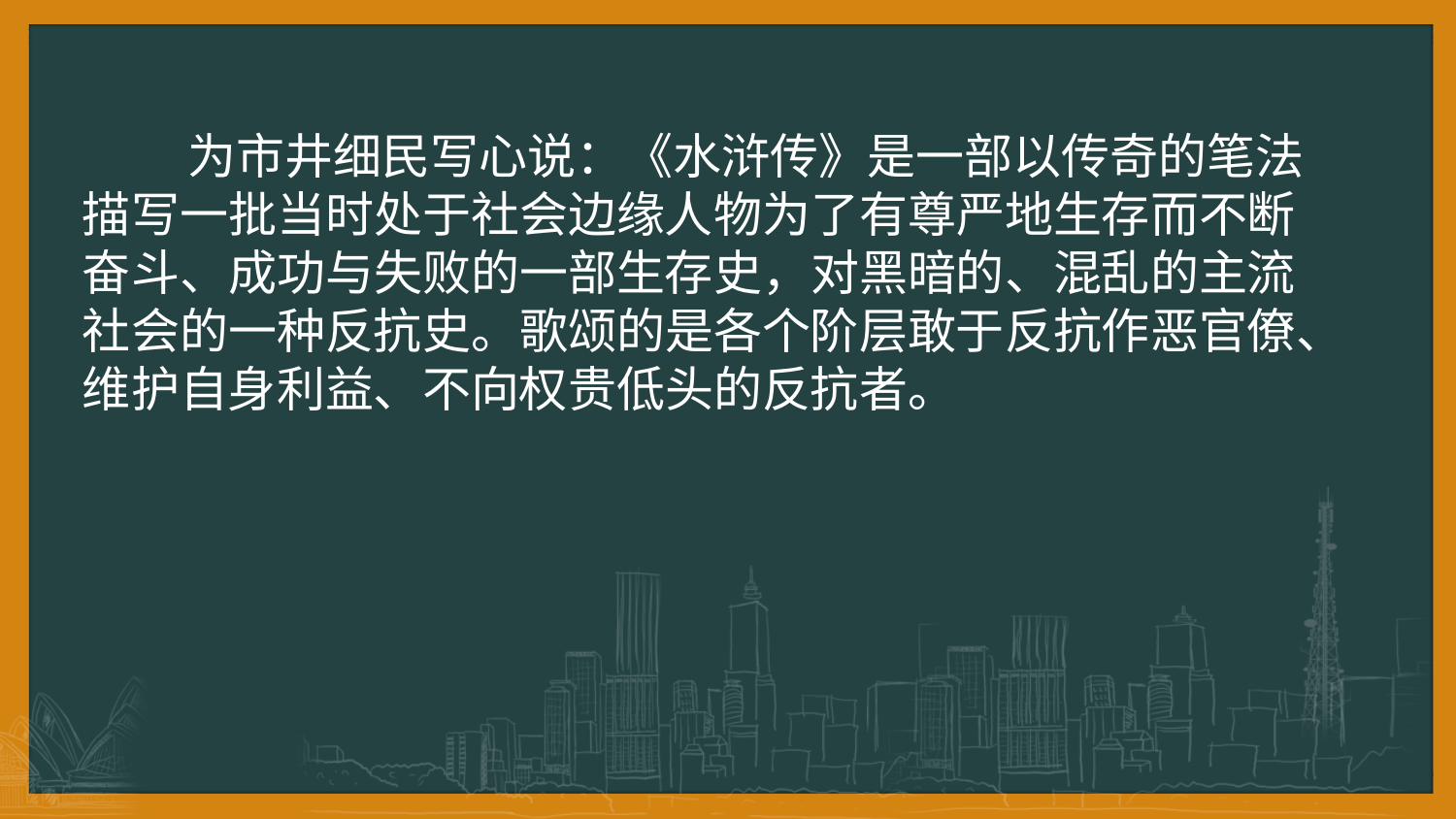

为市井细民写心说：《水浒传》是一部以传奇的笔法描写一批当时处于社会边缘人物为了有尊严地生存而不断奋斗、成功与失败的一部生存史，对黑暗的、混乱的主流社会的一种反抗史。歌颂的是各个阶层敢于反抗作恶官僚、维护自身利益、不向权贵低头的反抗者。